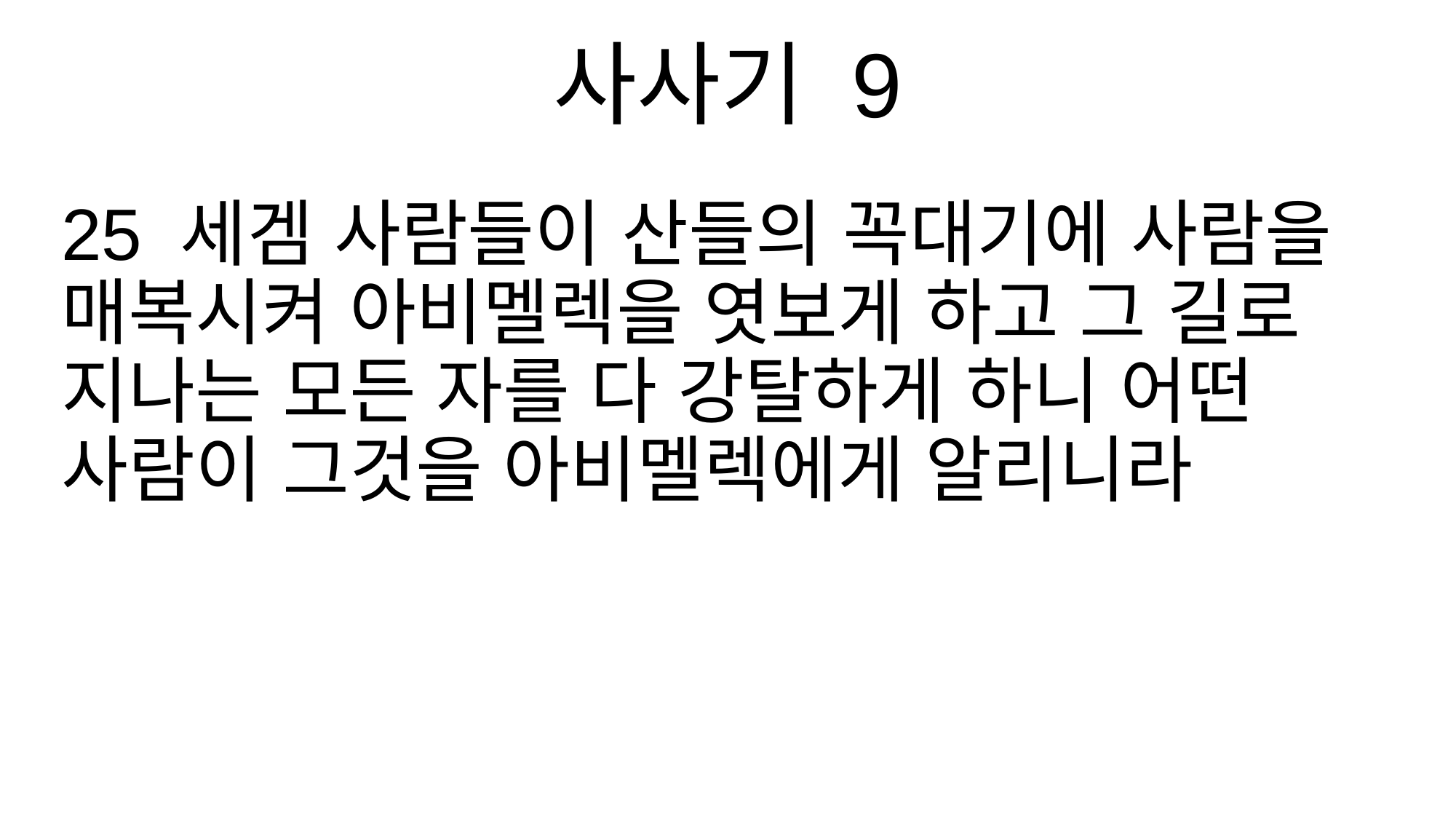

사사기 9
25 세겜 사람들이 산들의 꼭대기에 사람을 매복시켜 아비멜렉을 엿보게 하고 그 길로 지나는 모든 자를 다 강탈하게 하니 어떤 사람이 그것을 아비멜렉에게 알리니라